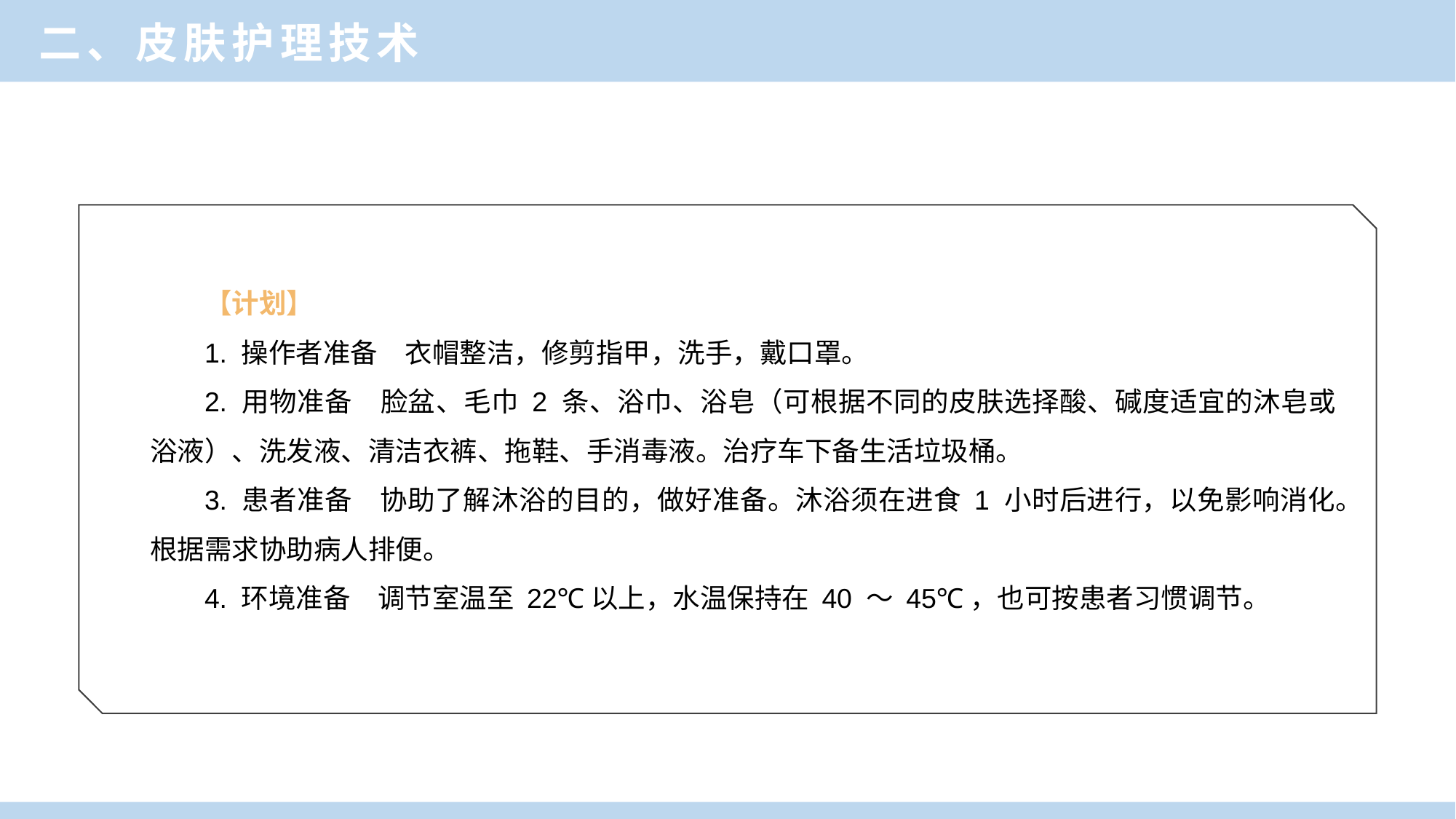

二、皮肤护理技术

【计划】
1. 操作者准备　衣帽整洁，修剪指甲，洗手，戴口罩。
2. 用物准备　脸盆、毛巾 2 条、浴巾、浴皂（可根据不同的皮肤选择酸、碱度适宜的沐皂或浴液）、洗发液、清洁衣裤、拖鞋、手消毒液。治疗车下备生活垃圾桶。
3. 患者准备　协助了解沐浴的目的，做好准备。沐浴须在进食 1 小时后进行，以免影响消化。根据需求协助病人排便。
4. 环境准备　调节室温至 22℃以上，水温保持在 40 ～ 45℃，也可按患者习惯调节。